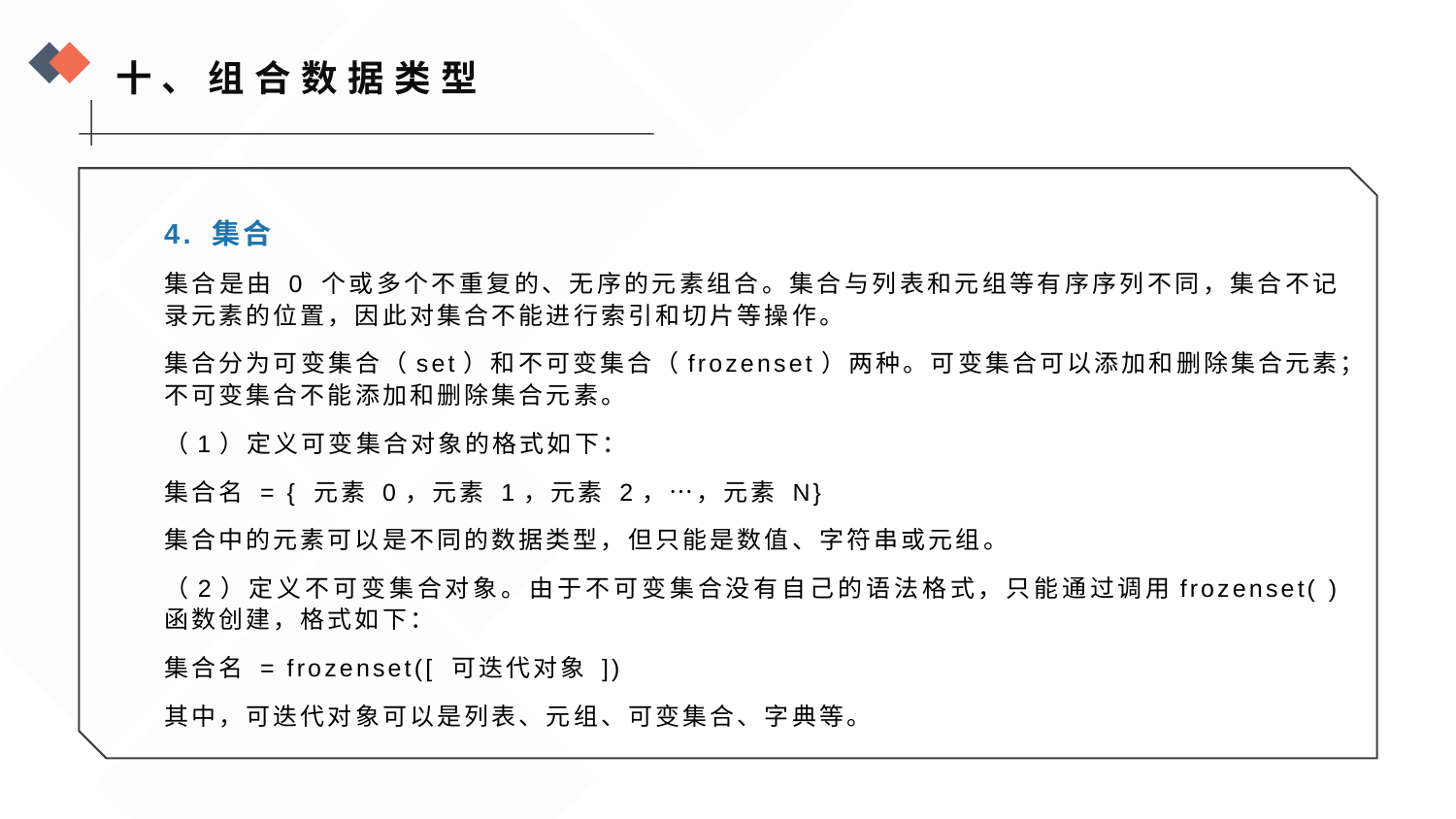

十、组合数据类型

4. 集合
集合是由 0 个或多个不重复的、无序的元素组合。集合与列表和元组等有序序列不同，集合不记录元素的位置，因此对集合不能进行索引和切片等操作。
集合分为可变集合（set）和不可变集合（frozenset）两种。可变集合可以添加和删除集合元素；不可变集合不能添加和删除集合元素。
（1）定义可变集合对象的格式如下：
集合名 = { 元素 0，元素 1，元素 2，…，元素 N}
集合中的元素可以是不同的数据类型，但只能是数值、字符串或元组。
（2）定义不可变集合对象。由于不可变集合没有自己的语法格式，只能通过调用frozenset( ) 函数创建，格式如下：
集合名 = frozenset([ 可迭代对象 ])
其中，可迭代对象可以是列表、元组、可变集合、字典等。